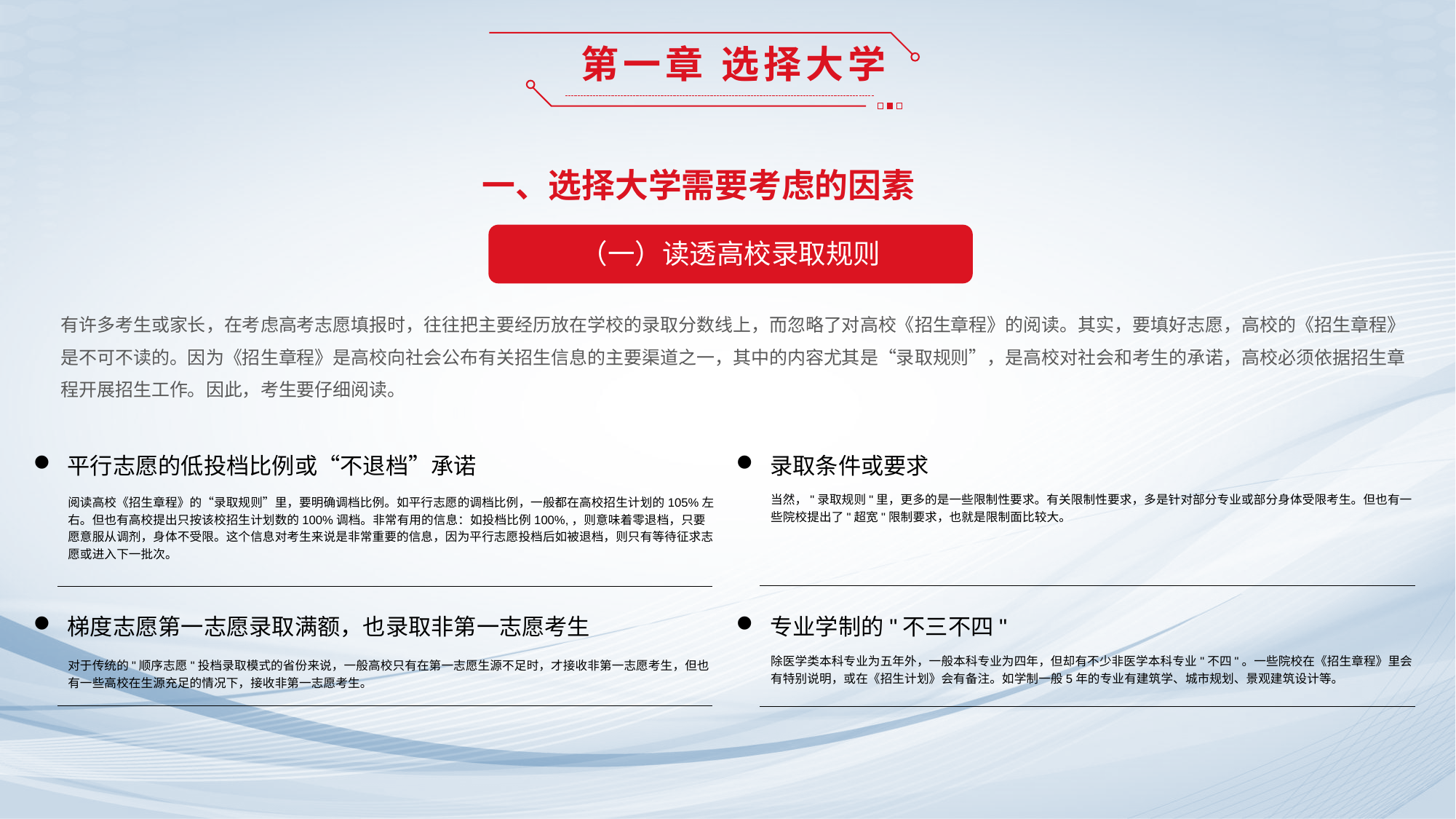

第一章 选择大学

一、选择大学需要考虑的因素

（一）读透高校录取规则
有许多考生或家长，在考虑高考志愿填报时，往往把主要经历放在学校的录取分数线上，而忽略了对高校《招生章程》的阅读。其实，要填好志愿，高校的《招生章程》是不可不读的。因为《招生章程》是高校向社会公布有关招生信息的主要渠道之一，其中的内容尤其是“录取规则”，是高校对社会和考生的承诺，高校必须依据招生章程开展招生工作。因此，考生要仔细阅读。
平行志愿的低投档比例或“不退档”承诺
录取条件或要求
当然，"录取规则"里，更多的是一些限制性要求。有关限制性要求，多是针对部分专业或部分身体受限考生。但也有一些院校提出了"超宽"限制要求，也就是限制面比较大。
阅读高校《招生章程》的“录取规则”里，要明确调档比例。如平行志愿的调档比例，一般都在高校招生计划的105%左右。但也有高校提出只按该校招生计划数的100%调档。非常有用的信息：如投档比例100%,，则意味着零退档，只要愿意服从调剂，身体不受限。这个信息对考生来说是非常重要的信息，因为平行志愿投档后如被退档，则只有等待征求志愿或进入下一批次。
梯度志愿第一志愿录取满额，也录取非第一志愿考生
专业学制的"不三不四"
除医学类本科专业为五年外，一般本科专业为四年，但却有不少非医学本科专业"不四"。一些院校在《招生章程》里会有特别说明，或在《招生计划》会有备注。如学制一般5年的专业有建筑学、城市规划、景观建筑设计等。
对于传统的"顺序志愿"投档录取模式的省份来说，一般高校只有在第一志愿生源不足时，才接收非第一志愿考生，但也有一些高校在生源充足的情况下，接收非第一志愿考生。